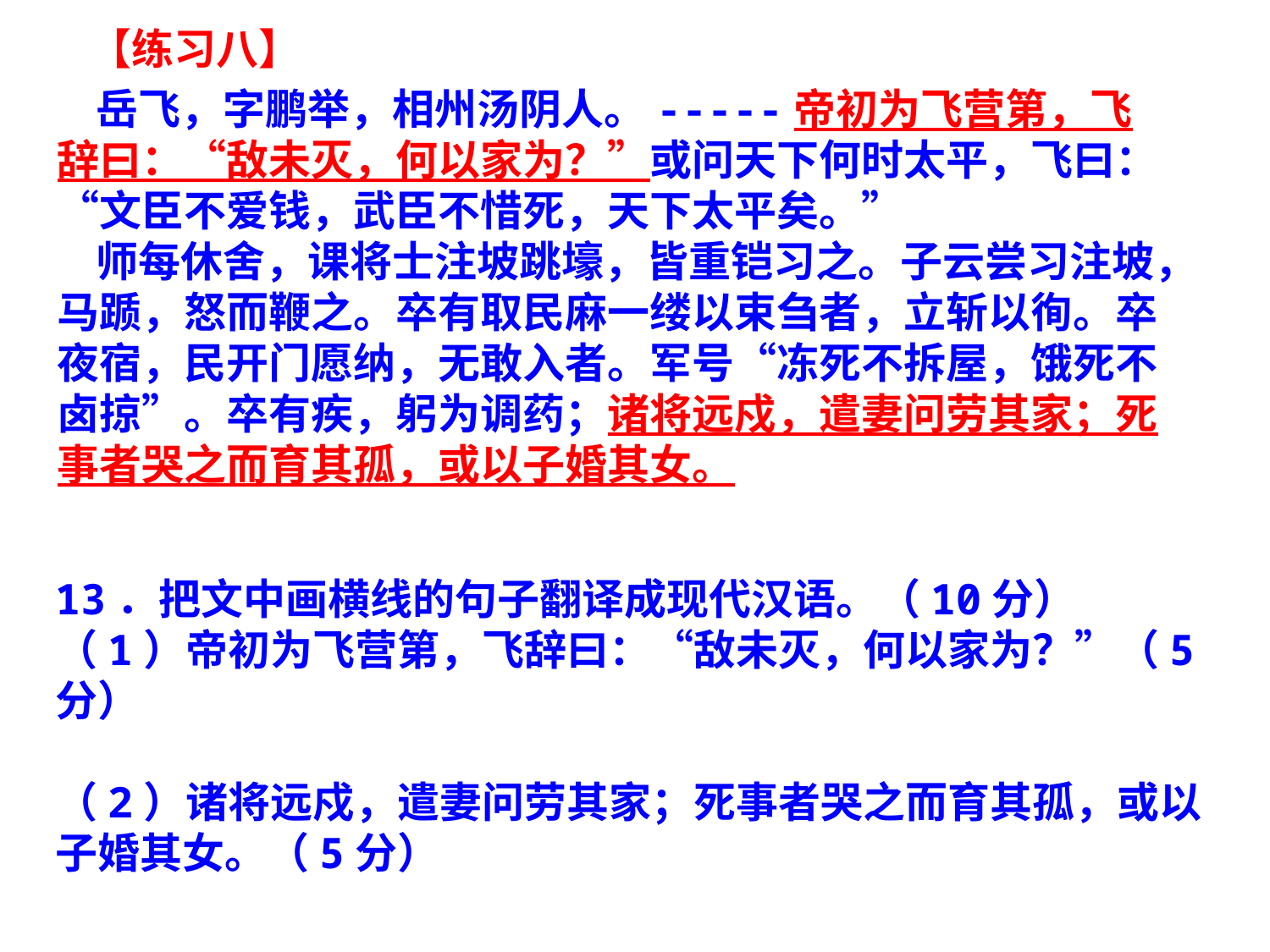

【练习八】
   岳飞，字鹏举，相州汤阴人。-----帝初为飞营第，飞辞曰：“敌未灭，何以家为？”或问天下何时太平，飞曰：“文臣不爱钱，武臣不惜死，天下太平矣。”
   师每休舍，课将士注坡跳壕，皆重铠习之。子云尝习注坡，马踬，怒而鞭之。卒有取民麻一缕以束刍者，立斩以徇。卒夜宿，民开门愿纳，无敢入者。军号“冻死不拆屋，饿死不卤掠”。卒有疾，躬为调药；诸将远戍，遣妻问劳其家；死事者哭之而育其孤，或以子婚其女。
13．把文中画横线的句子翻译成现代汉语。（10分）
（1）帝初为飞营第，飞辞曰：“敌未灭，何以家为？”（5分）

（2）诸将远戍，遣妻问劳其家；死事者哭之而育其孤，或以子婚其女。（5分）